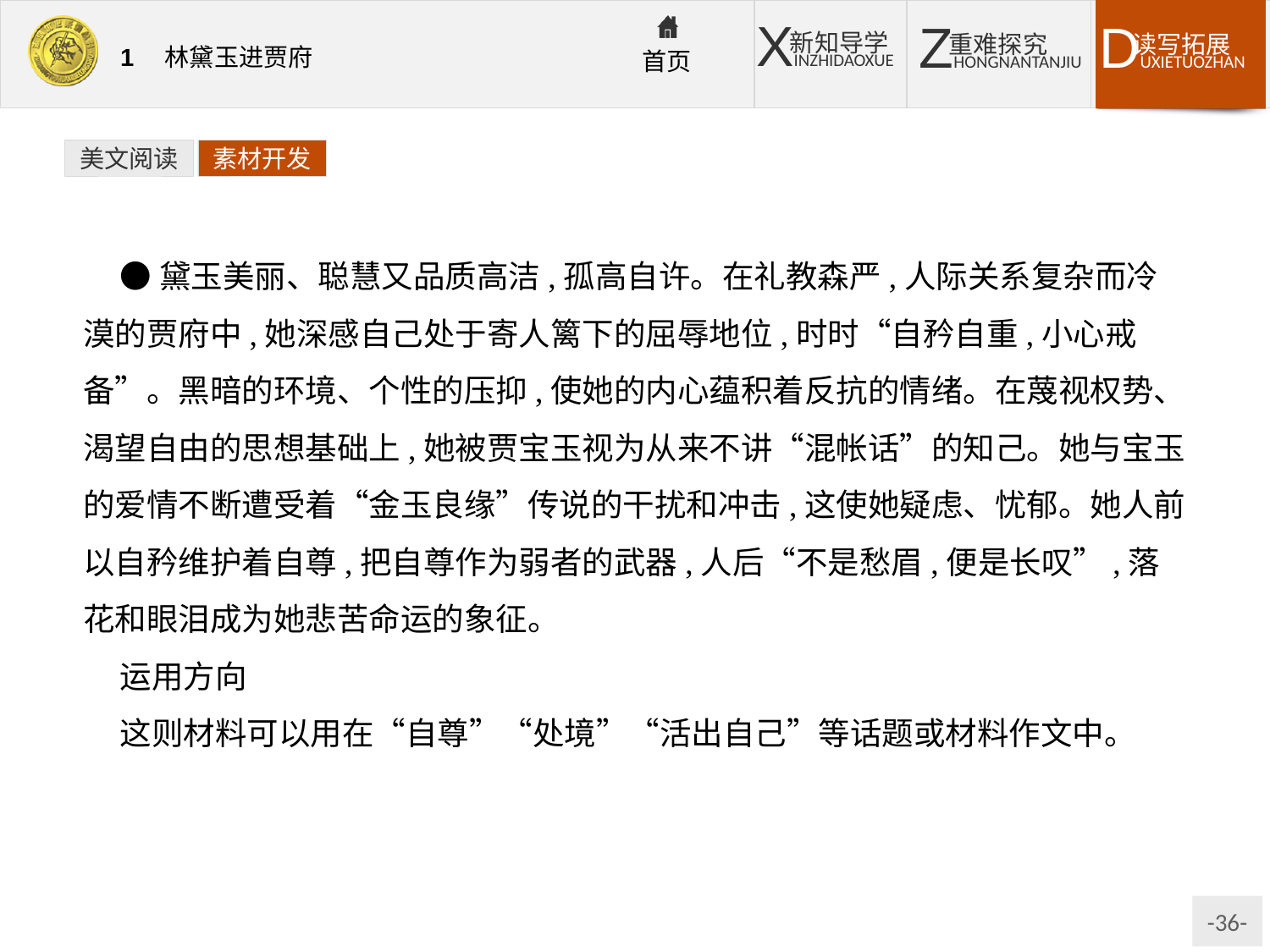

美文阅读
素材开发
●黛玉美丽、聪慧又品质高洁,孤高自许。在礼教森严,人际关系复杂而冷漠的贾府中,她深感自己处于寄人篱下的屈辱地位,时时“自矜自重,小心戒备”。黑暗的环境、个性的压抑,使她的内心蕴积着反抗的情绪。在蔑视权势、渴望自由的思想基础上,她被贾宝玉视为从来不讲“混帐话”的知己。她与宝玉的爱情不断遭受着“金玉良缘”传说的干扰和冲击,这使她疑虑、忧郁。她人前以自矜维护着自尊,把自尊作为弱者的武器,人后“不是愁眉,便是长叹”,落花和眼泪成为她悲苦命运的象征。
运用方向
这则材料可以用在“自尊”“处境”“活出自己”等话题或材料作文中。